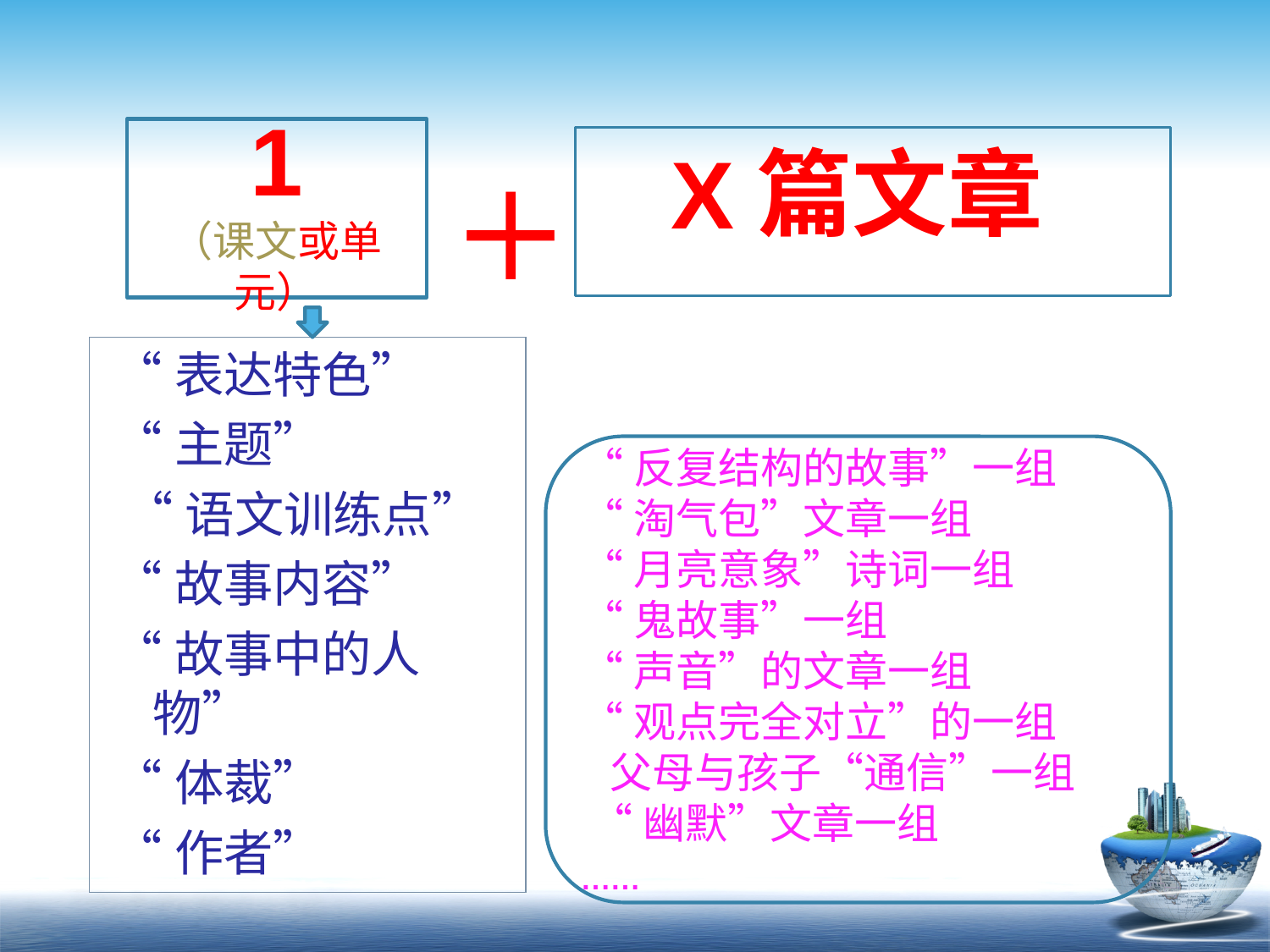

1
（课文或单元）
      X篇文章

+

“表达特色”
“主题”
 “语文训练点”
“故事内容”
“故事中的人物”
“体裁”
“作者”

“反复结构的故事”一组
“淘气包”文章一组
“月亮意象”诗词一组
“鬼故事”一组
“声音”的文章一组
“观点完全对立”的一组
  父母与孩子“通信”一组
 “幽默”文章一组
……